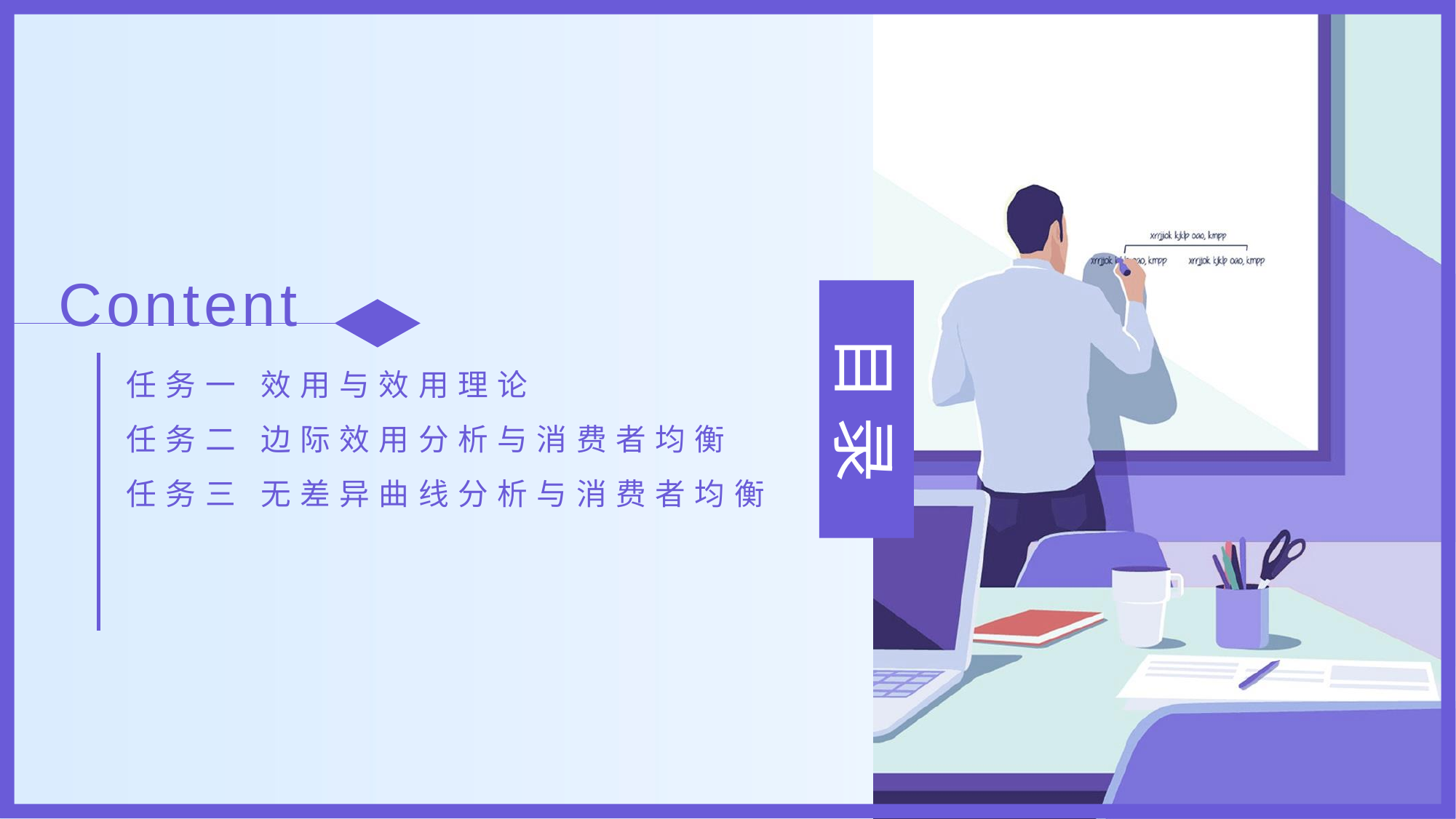

Content

任务一 效用与效用理论
任务二 边际效用分析与消费者均衡
任务三 无差异曲线分析与消费者均衡
目 录